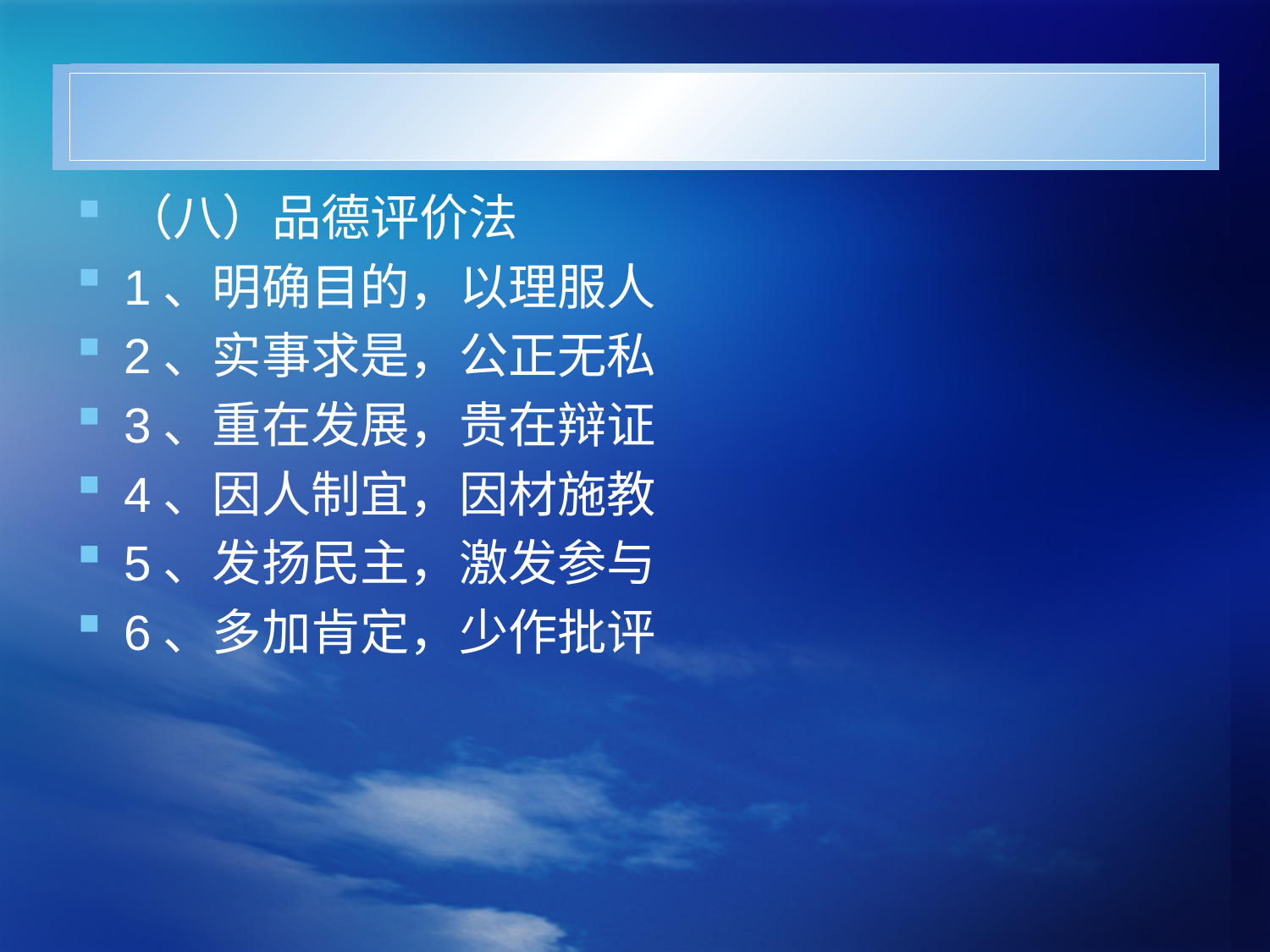

#
（八）品德评价法
1、明确目的，以理服人
2、实事求是，公正无私
3、重在发展，贵在辩证
4、因人制宜，因材施教
5、发扬民主，激发参与
6、多加肯定，少作批评